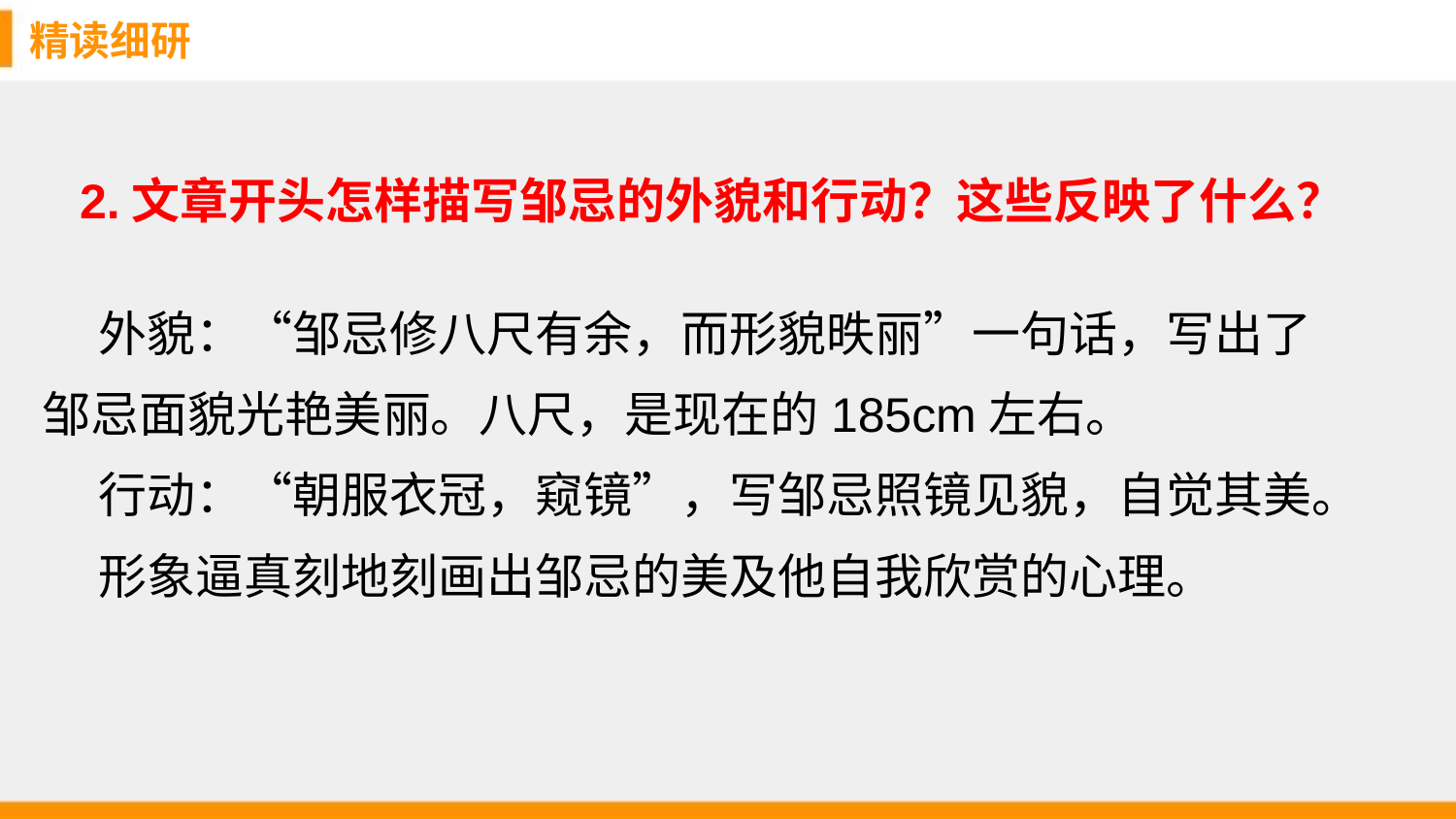

精读细研
  2.文章开头怎样描写邹忌的外貌和行动？这些反映了什么？
    外貌：“邹忌修八尺有余，而形貌昳丽”一句话，写出了邹忌面貌光艳美丽。八尺，是现在的185cm左右。
    行动：“朝服衣冠，窥镜”，写邹忌照镜见貌，自觉其美。
    形象逼真刻地刻画出邹忌的美及他自我欣赏的心理。